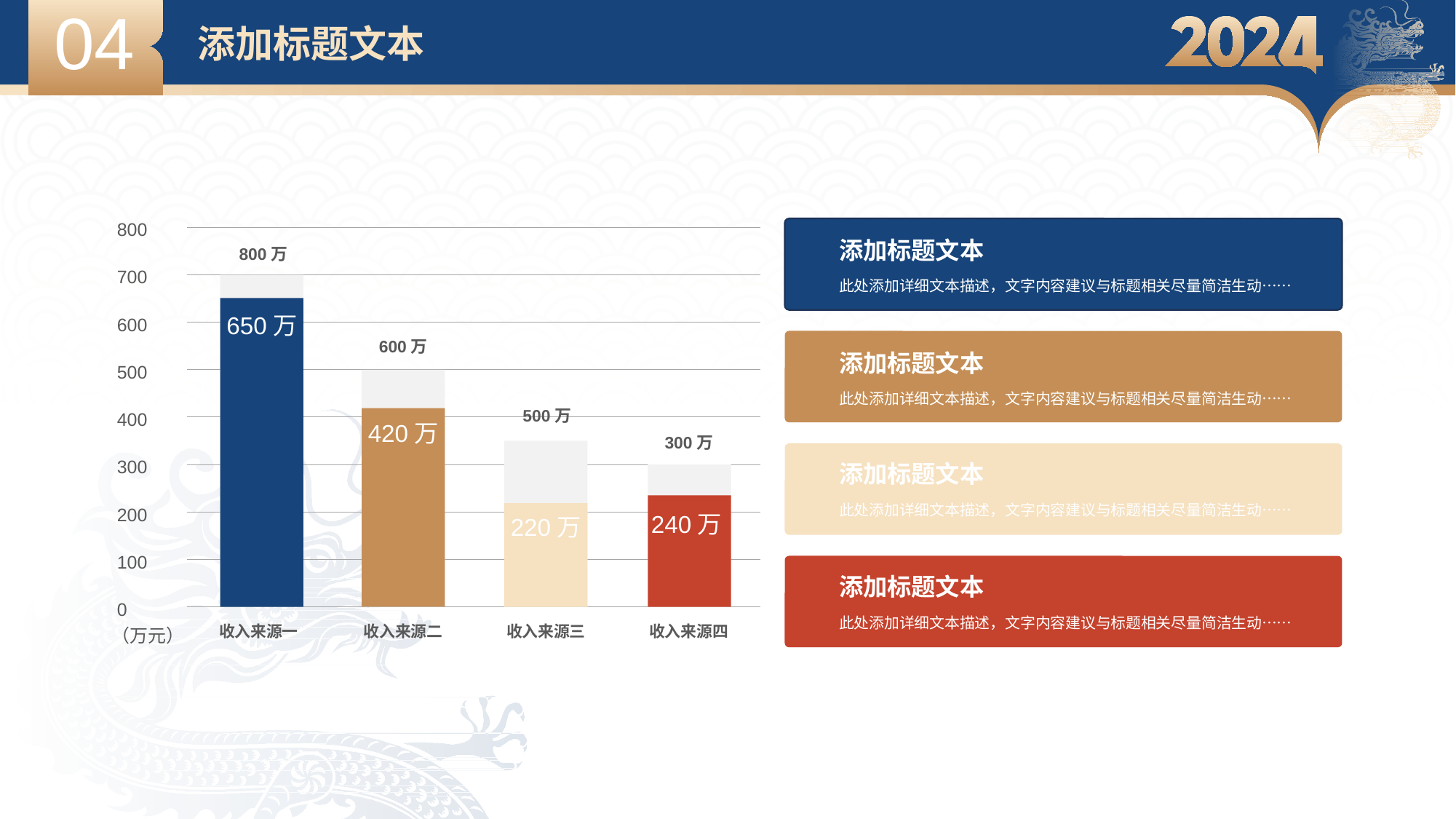

04
添加标题文本
800
700
600
500
400
300
200
100
0
（万元）
800万

650万
600万

500万

420万
300万

240万
220万
收入来源一
收入来源二
收入来源三
收入来源四

添加标题文本
此处添加详细文本描述，文字内容建议与标题相关尽量简洁生动……
添加标题文本
此处添加详细文本描述，文字内容建议与标题相关尽量简洁生动……
添加标题文本
此处添加详细文本描述，文字内容建议与标题相关尽量简洁生动……
添加标题文本
此处添加详细文本描述，文字内容建议与标题相关尽量简洁生动……